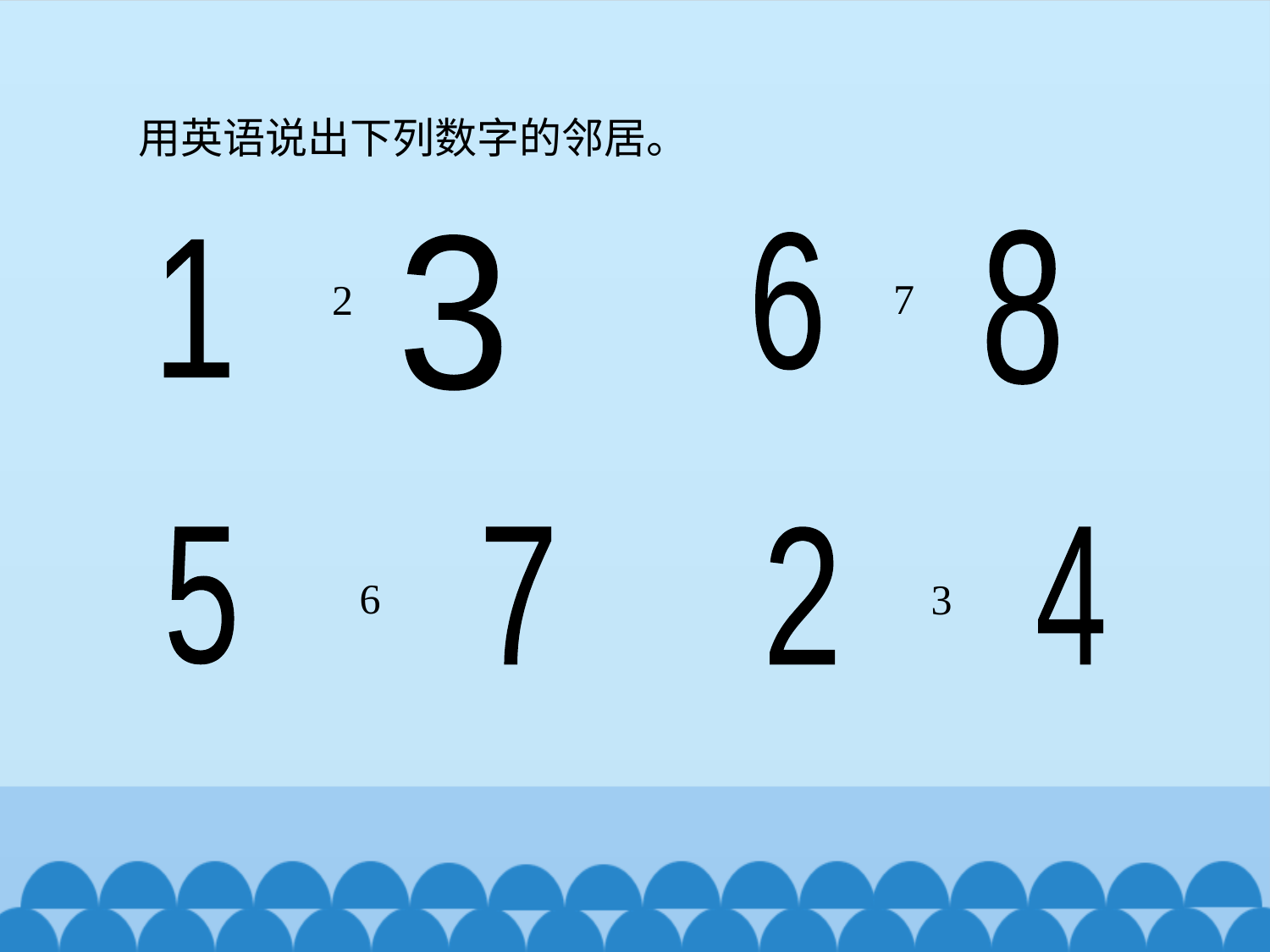

用英语说出下列数字的邻居。
2
8
6
3
1
7
6
3
5
7
2
4